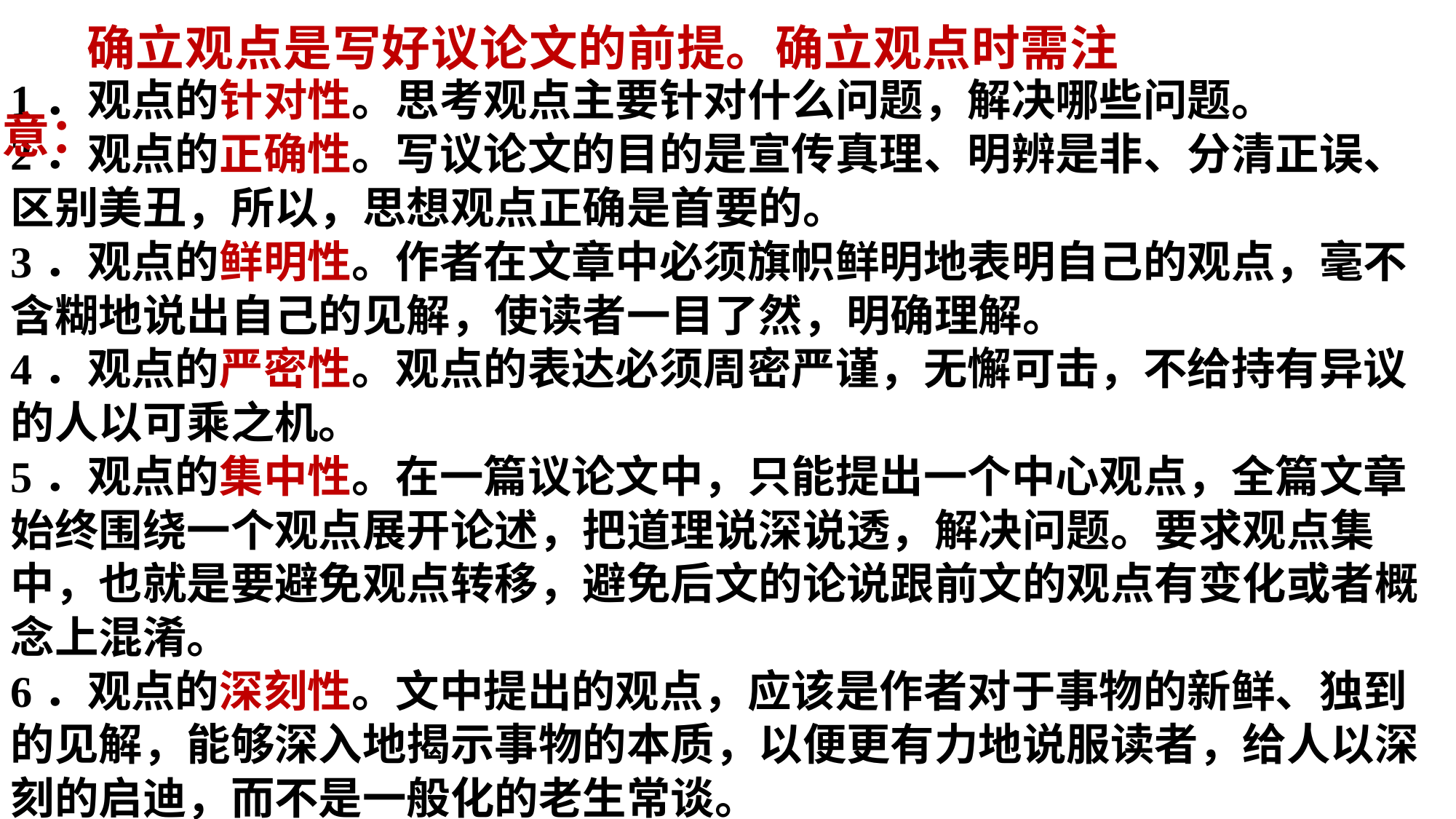

确立观点是写好议论文的前提。确立观点时需注意：
1．观点的针对性。思考观点主要针对什么问题，解决哪些问题。
2．观点的正确性。写议论文的目的是宣传真理、明辨是非、分清正误、区别美丑，所以，思想观点正确是首要的。
3．观点的鲜明性。作者在文章中必须旗帜鲜明地表明自己的观点，毫不含糊地说出自己的见解，使读者一目了然，明确理解。
4．观点的严密性。观点的表达必须周密严谨，无懈可击，不给持有异议的人以可乘之机。
5．观点的集中性。在一篇议论文中，只能提出一个中心观点，全篇文章始终围绕一个观点展开论述，把道理说深说透，解决问题。要求观点集中，也就是要避免观点转移，避免后文的论说跟前文的观点有变化或者概念上混淆。
6．观点的深刻性。文中提出的观点，应该是作者对于事物的新鲜、独到的见解，能够深入地揭示事物的本质，以便更有力地说服读者，给人以深刻的启迪，而不是一般化的老生常谈。